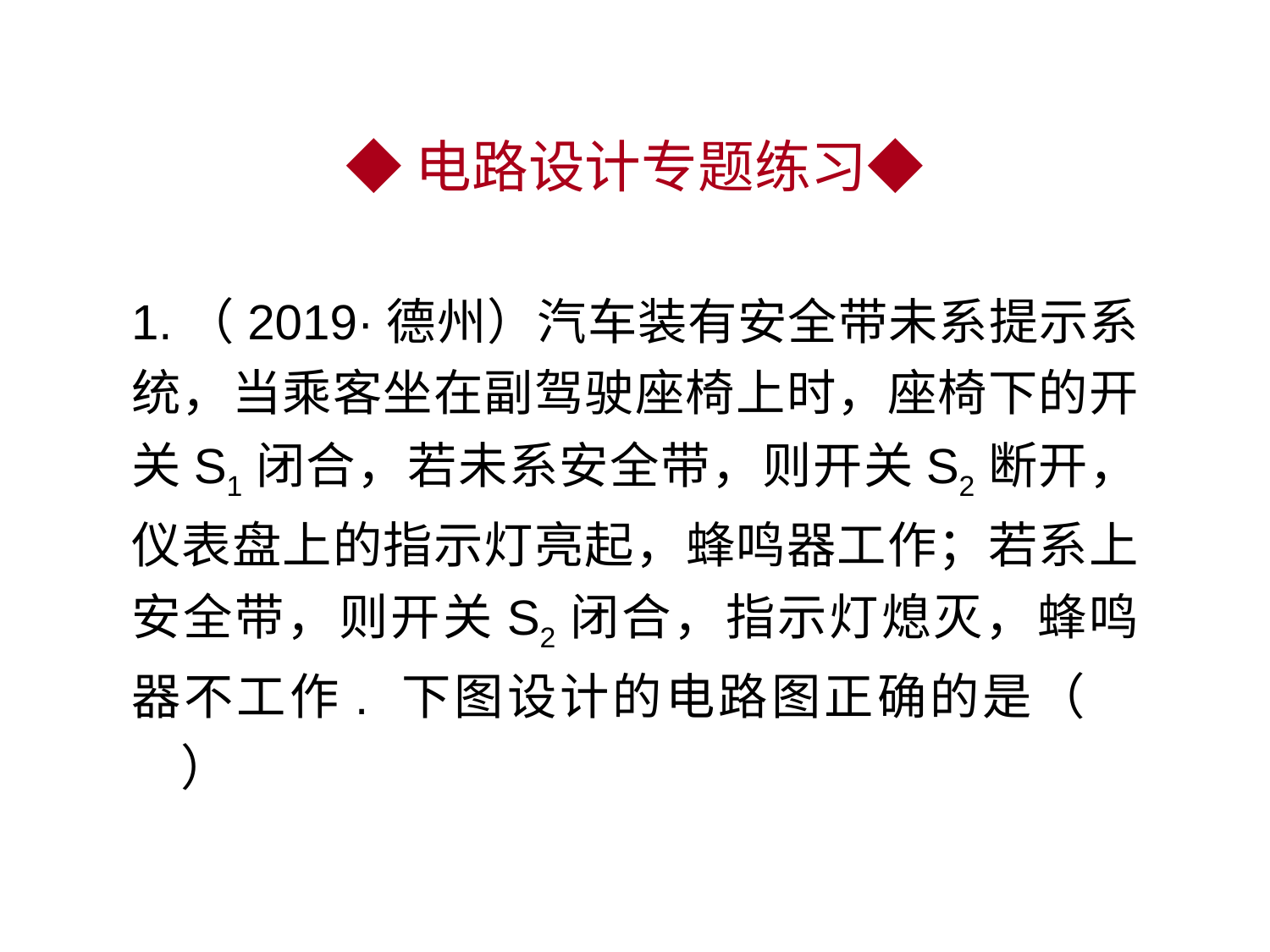

◆电路设计专题练习◆
1.（2019·德州）汽车装有安全带未系提示系统，当乘客坐在副驾驶座椅上时，座椅下的开关S1闭合，若未系安全带，则开关S2断开，仪表盘上的指示灯亮起，蜂鸣器工作；若系上安全带，则开关S2闭合，指示灯熄灭，蜂鸣器不工作. 下图设计的电路图正确的是（　　）